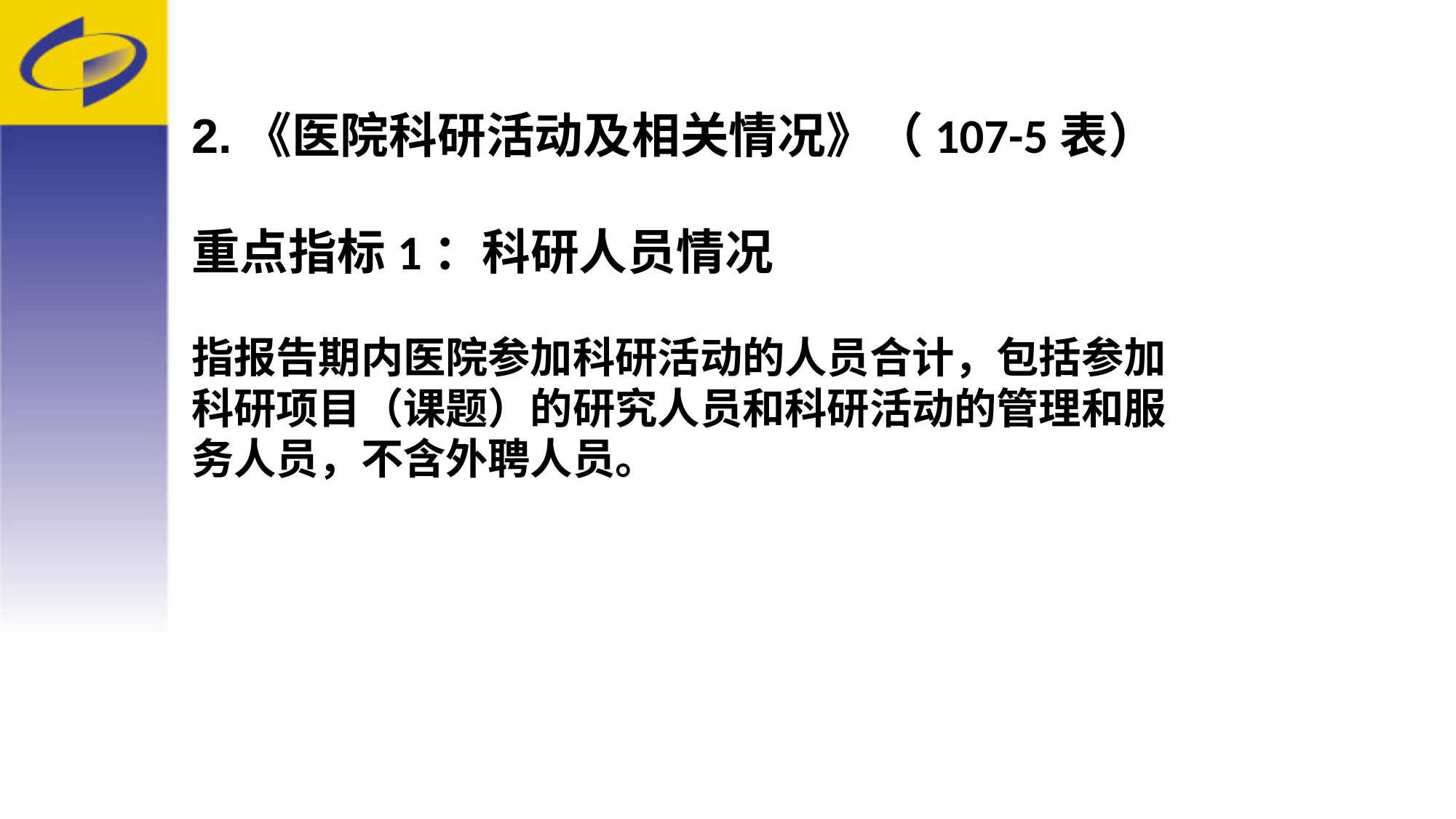

2.《医院科研活动及相关情况》（107-5表）

重点指标1：科研人员情况

指报告期内医院参加科研活动的人员合计，包括参加科研项目（课题）的研究人员和科研活动的管理和服务人员，不含外聘人员。